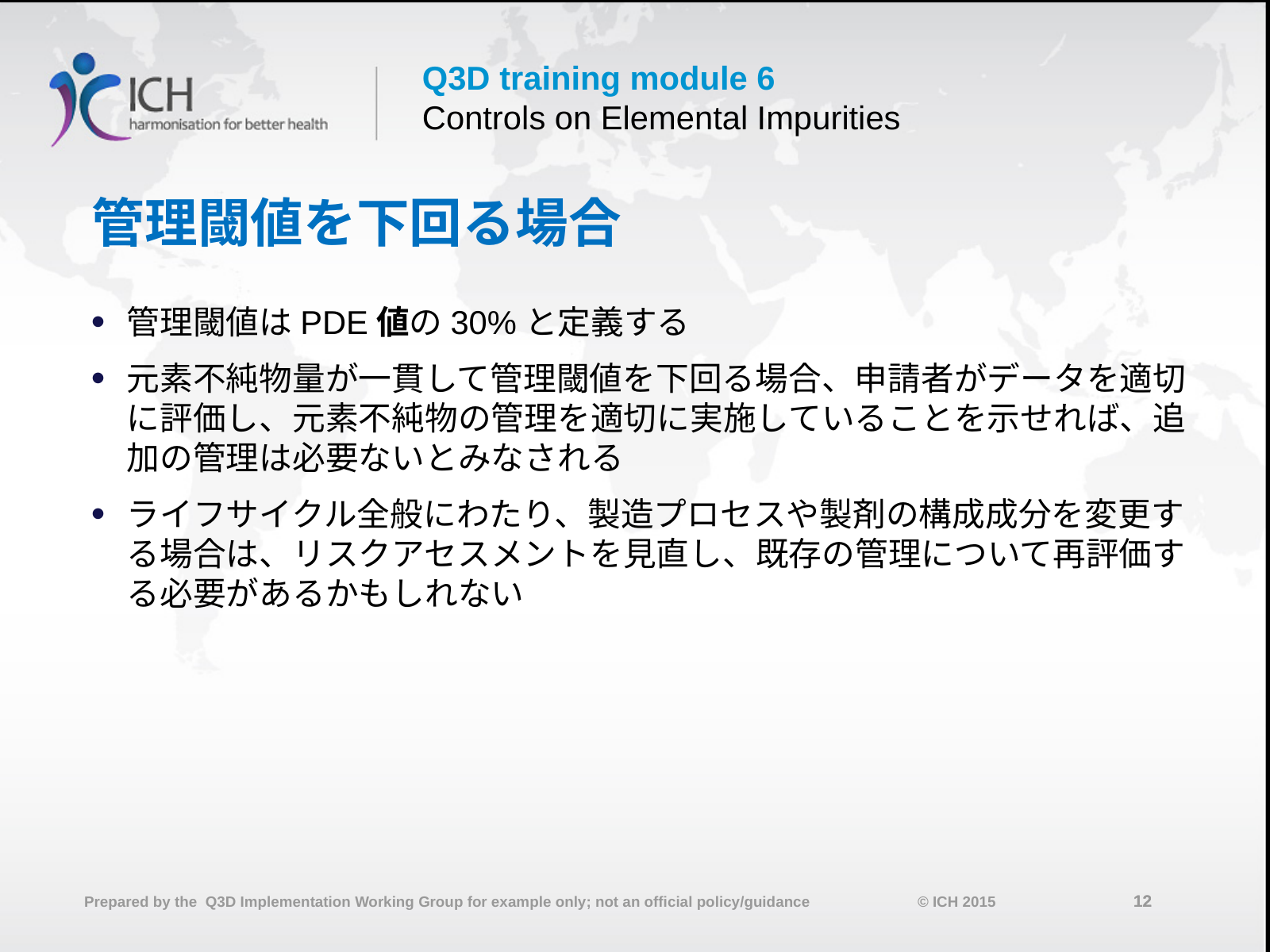

# 管理閾値を下回る場合
管理閾値はPDE値の30%と定義する
元素不純物量が一貫して管理閾値を下回る場合、申請者がデータを適切に評価し、元素不純物の管理を適切に実施していることを示せれば、追加の管理は必要ないとみなされる
ライフサイクル全般にわたり、製造プロセスや製剤の構成成分を変更する場合は、リスクアセスメントを見直し、既存の管理について再評価する必要があるかもしれない